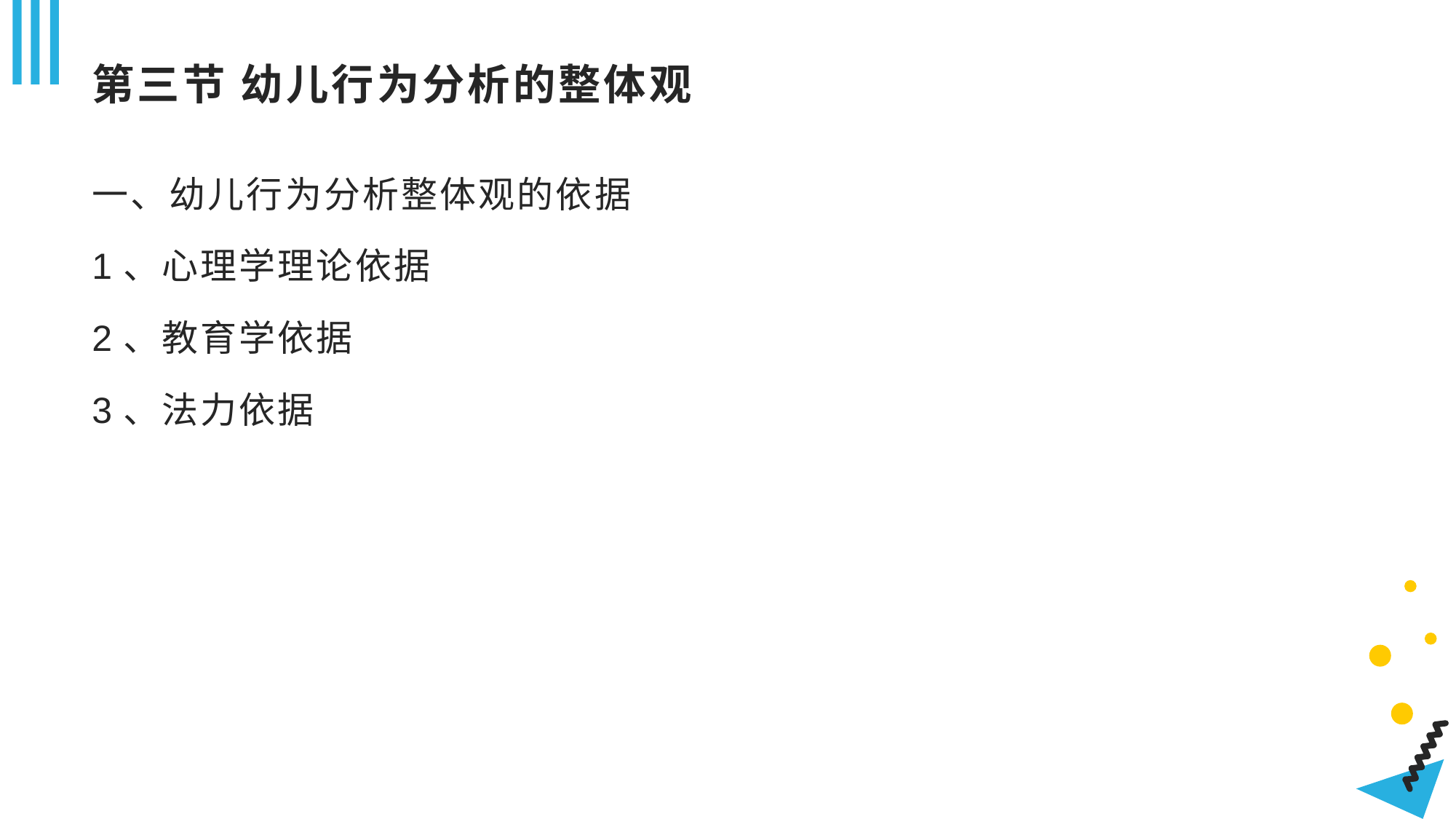

# 第三节 幼儿行为分析的整体观

一、幼儿行为分析整体观的依据
1、心理学理论依据
2、教育学依据
3、法力依据